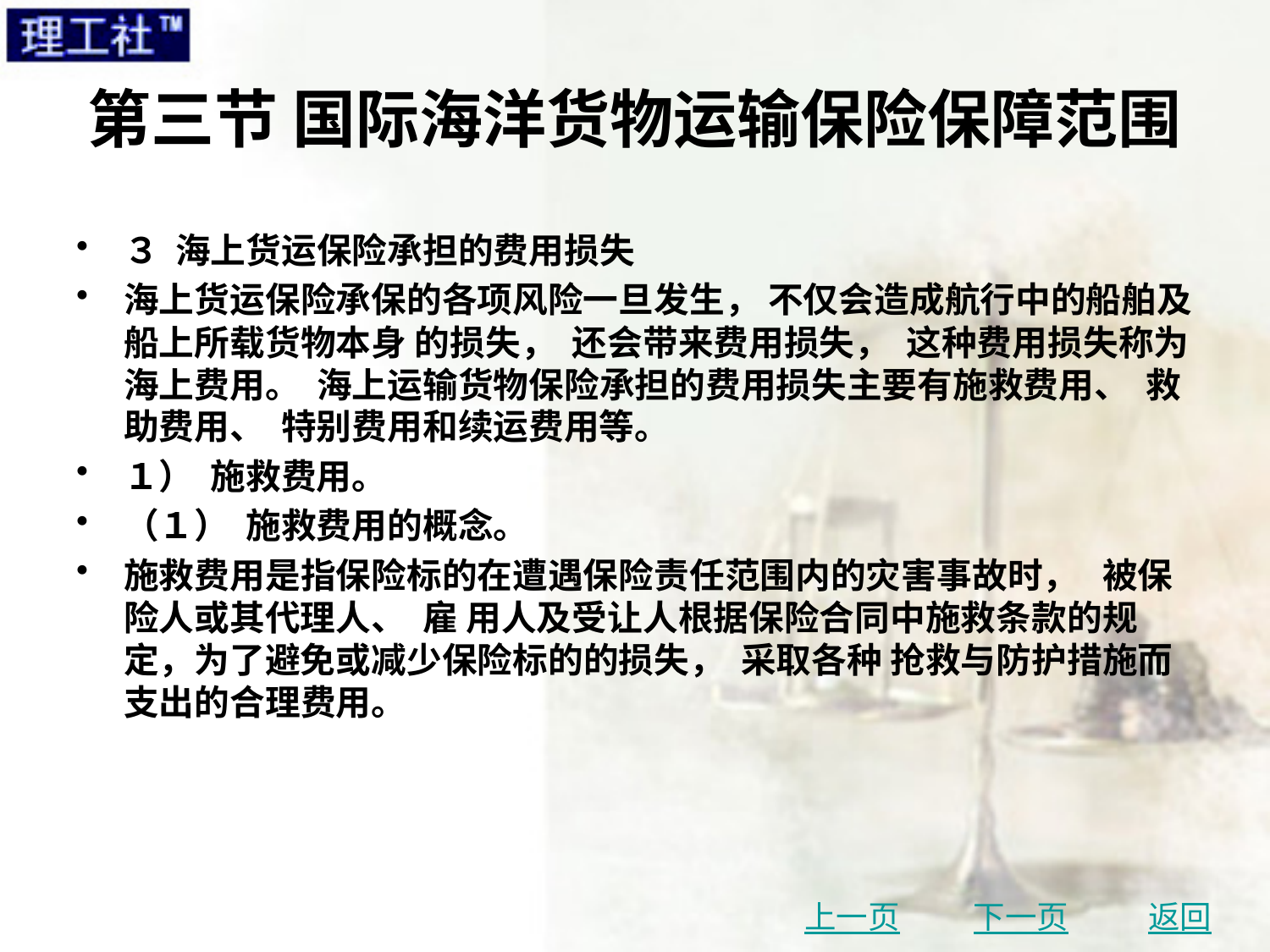

# 第三节 国际海洋货物运输保险保障范围
３  海上货运保险承担的费用损失
海上货运保险承保的各项风险一旦发生， 不仅会造成航行中的船舶及船上所载货物本身 的损失，  还会带来费用损失，  这种费用损失称为海上费用。  海上运输货物保险承担的费用损失主要有施救费用、  救助费用、  特别费用和续运费用等。
１）  施救费用。
（１）  施救费用的概念。
施救费用是指保险标的在遭遇保险责任范围内的灾害事故时，   被保险人或其代理人、  雇 用人及受让人根据保险合同中施救条款的规定，为了避免或减少保险标的的损失，  采取各种 抢救与防护措施而支出的合理费用。

上一页
下一页
返回